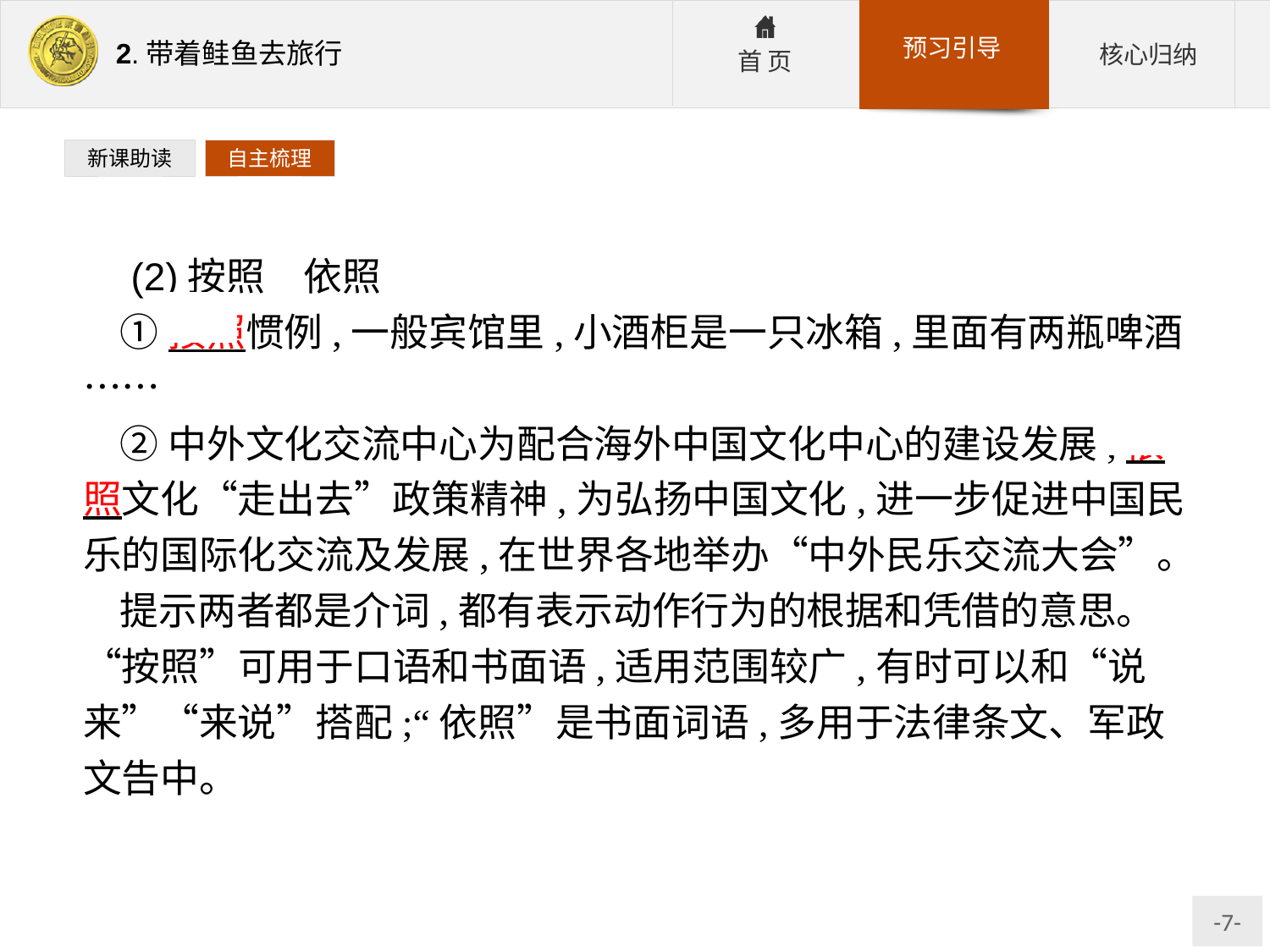

新课助读
自主梳理
 (2)按照　依照
①按照惯例,一般宾馆里,小酒柜是一只冰箱,里面有两瓶啤酒……
②中外文化交流中心为配合海外中国文化中心的建设发展,依照文化“走出去”政策精神,为弘扬中国文化,进一步促进中国民乐的国际化交流及发展,在世界各地举办“中外民乐交流大会”。
提示两者都是介词,都有表示动作行为的根据和凭借的意思。“按照”可用于口语和书面语,适用范围较广,有时可以和“说来”“来说”搭配;“依照”是书面词语,多用于法律条文、军政文告中。